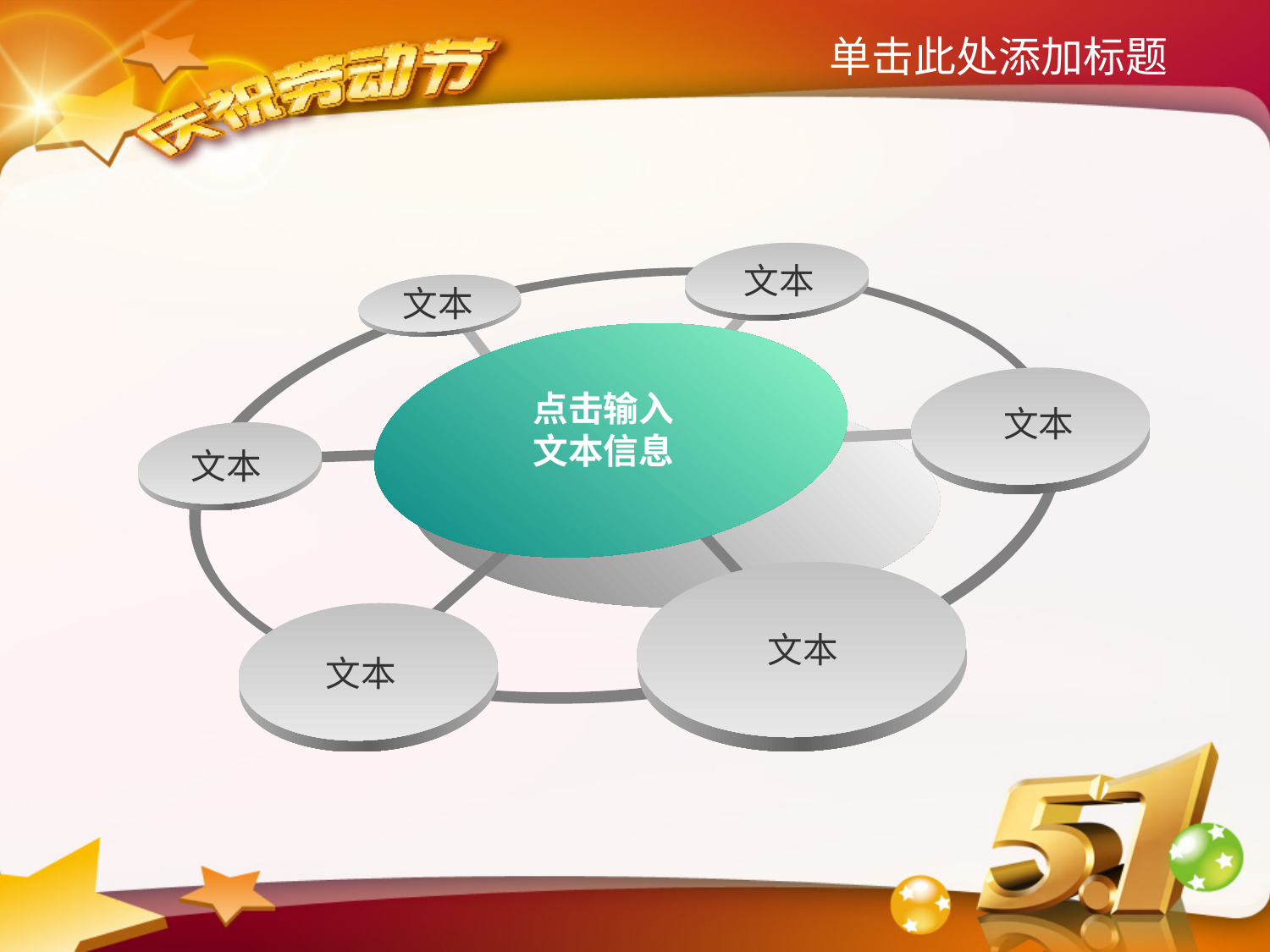

单击此处添加标题

文本

文本

点击输入
文本信息

文本

文本

文本
文本